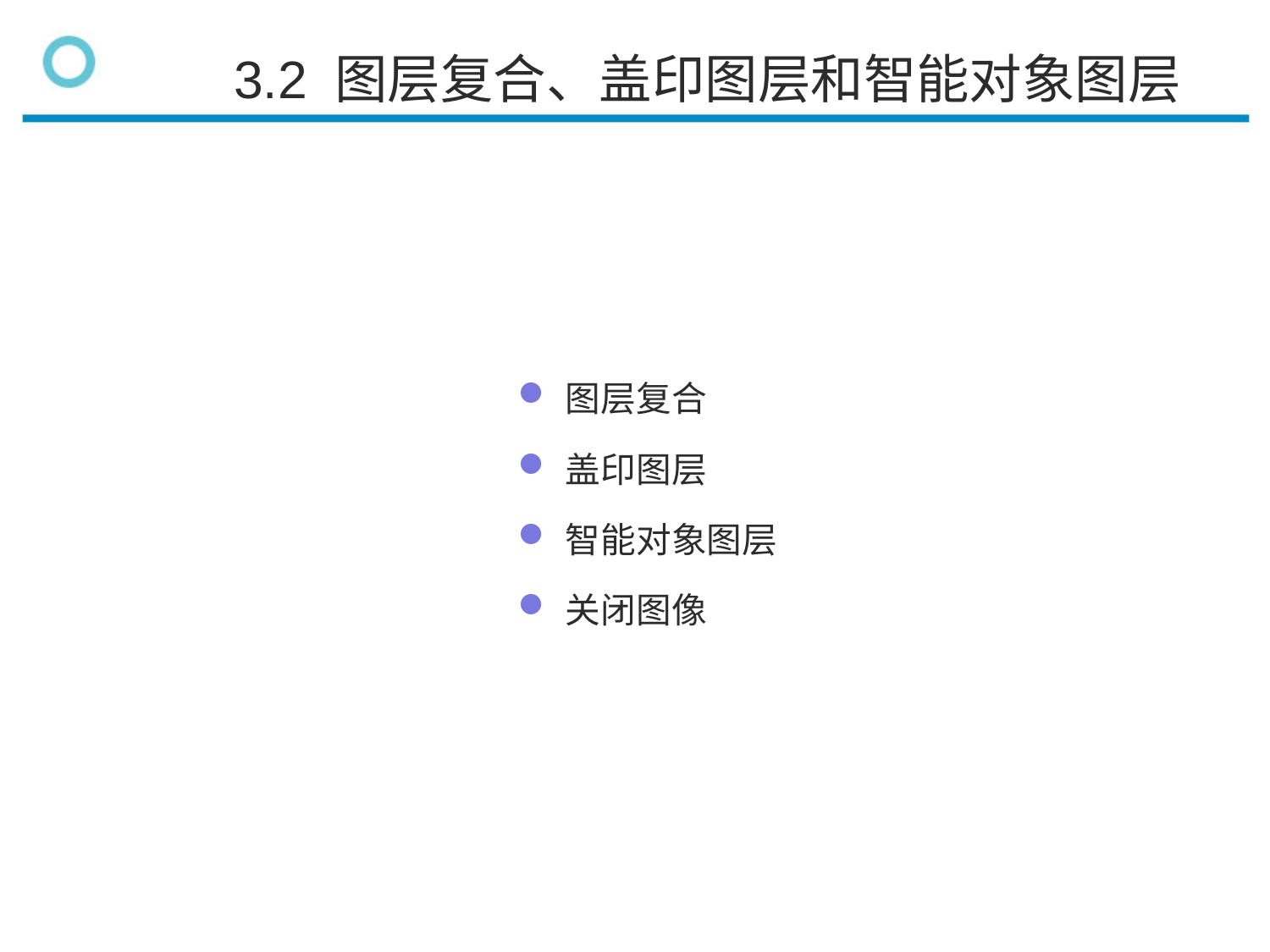

3.2 图层复合、盖印图层和智能对象图层
图层复合
盖印图层
智能对象图层
关闭图像